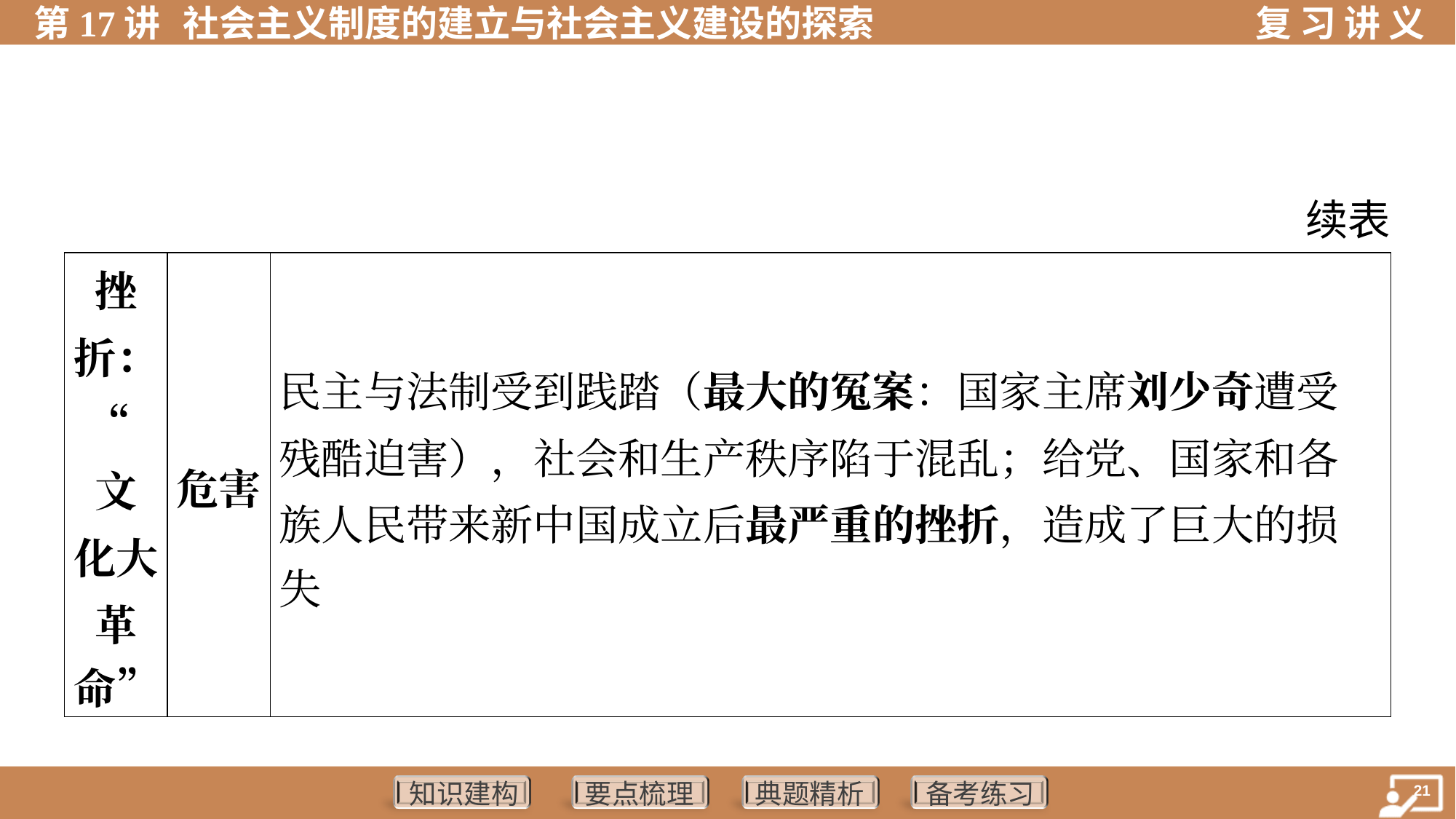

续表
| 挫 折： “文 化大 革 命” | 危害 | 民主与法制受到践踏（最大的冤案：国家主席刘少奇遭受 残酷迫害），社会和生产秩序陷于混乱；给党、国家和各 族人民带来新中国成立后最严重的挫折，造成了巨大的损 失 |  |
| --- | --- | --- | --- |